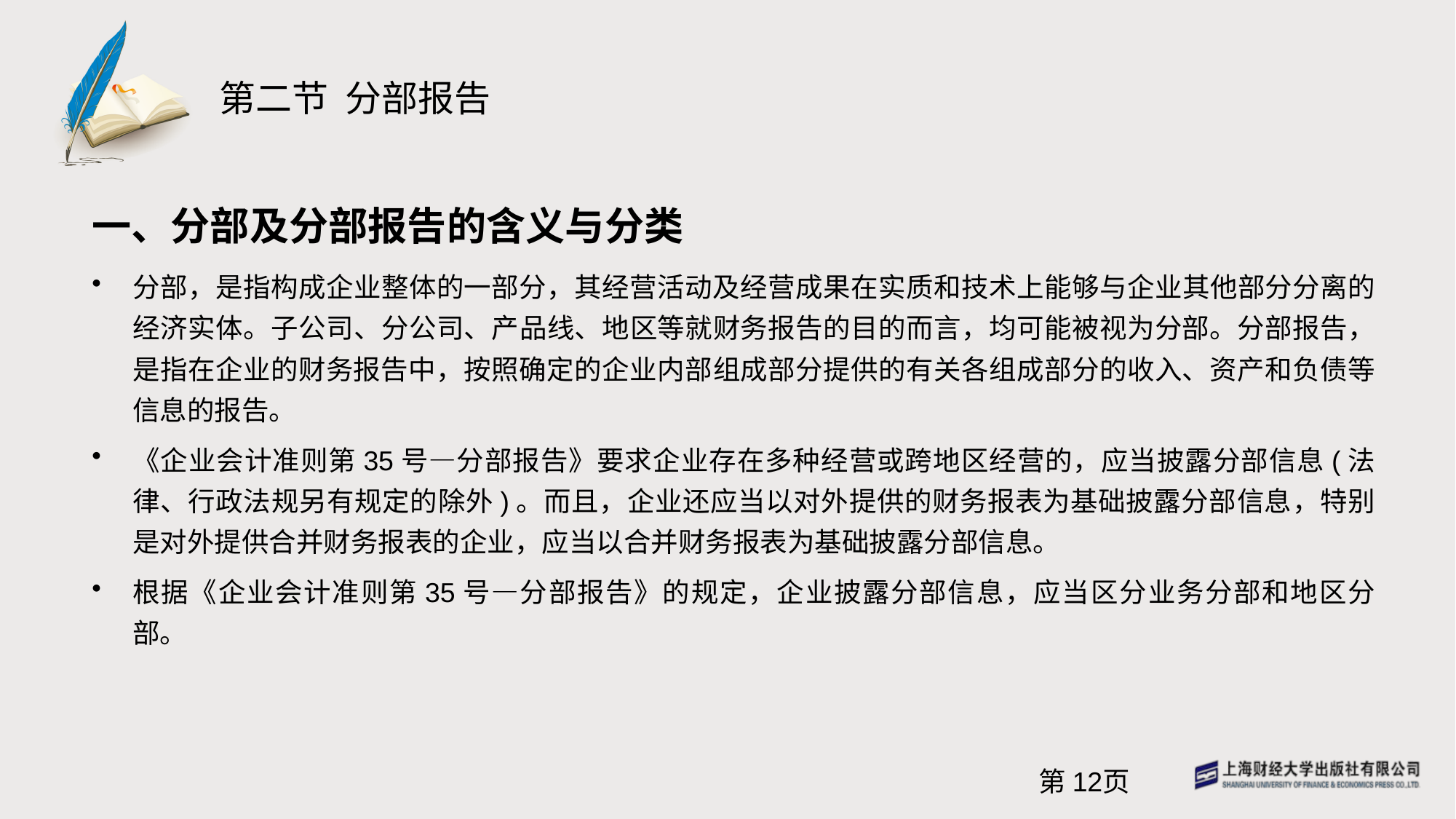

# 第二节  分部报告
一、分部及分部报告的含义与分类
分部，是指构成企业整体的一部分，其经营活动及经营成果在实质和技术上能够与企业其他部分分离的经济实体。子公司、分公司、产品线、地区等就财务报告的目的而言，均可能被视为分部。分部报告，是指在企业的财务报告中，按照确定的企业内部组成部分提供的有关各组成部分的收入、资产和负债等信息的报告。
《企业会计准则第35号—分部报告》要求企业存在多种经营或跨地区经营的，应当披露分部信息(法律、行政法规另有规定的除外)。而且，企业还应当以对外提供的财务报表为基础披露分部信息，特别是对外提供合并财务报表的企业，应当以合并财务报表为基础披露分部信息。
根据《企业会计准则第35号—分部报告》的规定，企业披露分部信息，应当区分业务分部和地区分部。

12